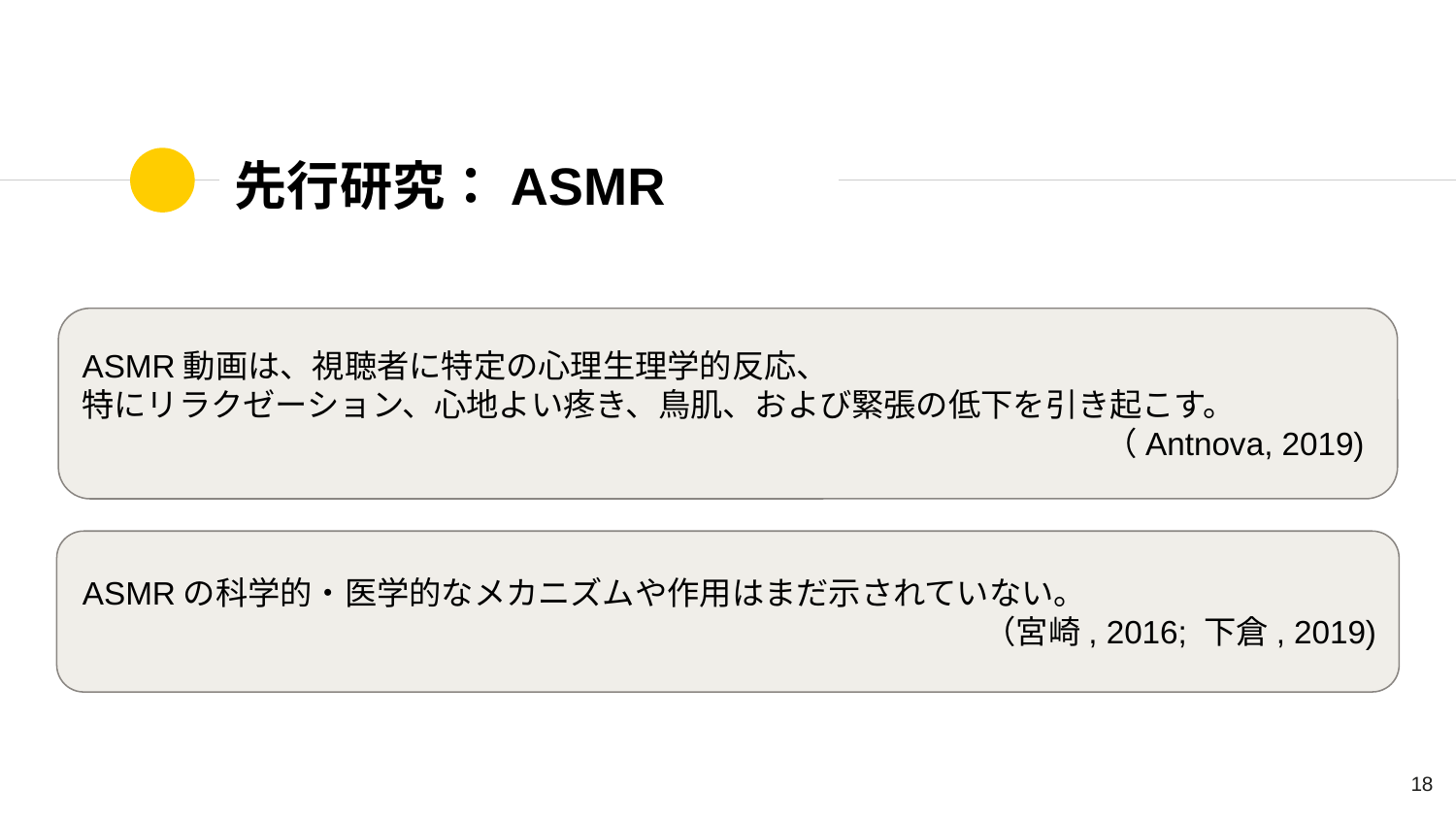

# 先行研究：ASMR
ASMR動画は、視聴者に特定の心理生理学的反応、
特にリラクゼーション、心地よい疼き、鳥肌、および緊張の低下を引き起こす。
（Antnova, 2019)
ASMRの科学的・医学的なメカニズムや作用はまだ示されていない。　　　　　　　　　　　　　　　　　　　　　　　　　　　　　 （宮崎, 2016; 下倉, 2019)
18